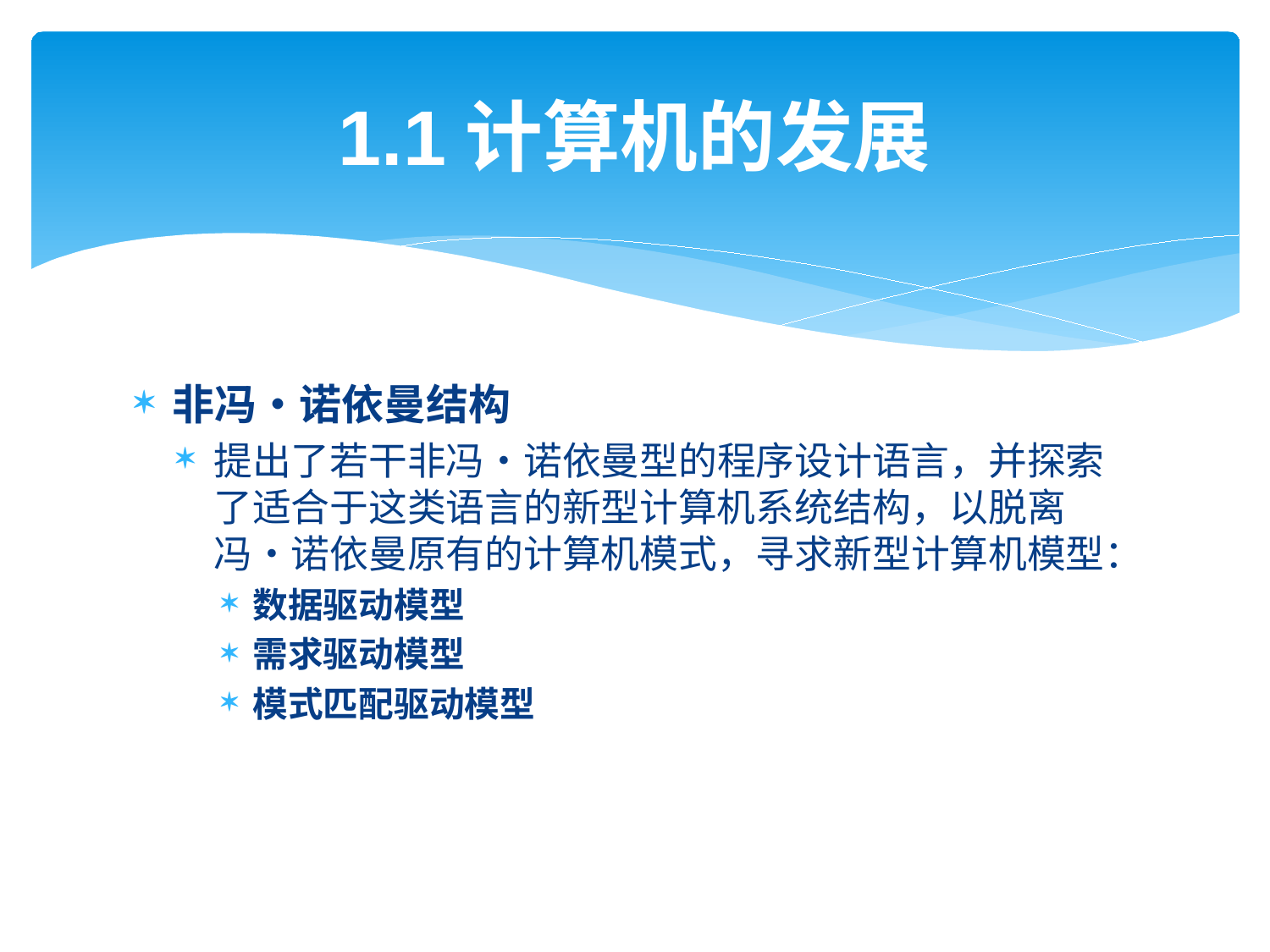

# 1.1计算机的发展
非冯•诺依曼结构
提出了若干非冯•诺依曼型的程序设计语言，并探索了适合于这类语言的新型计算机系统结构，以脱离冯•诺依曼原有的计算机模式，寻求新型计算机模型：
数据驱动模型
需求驱动模型
模式匹配驱动模型